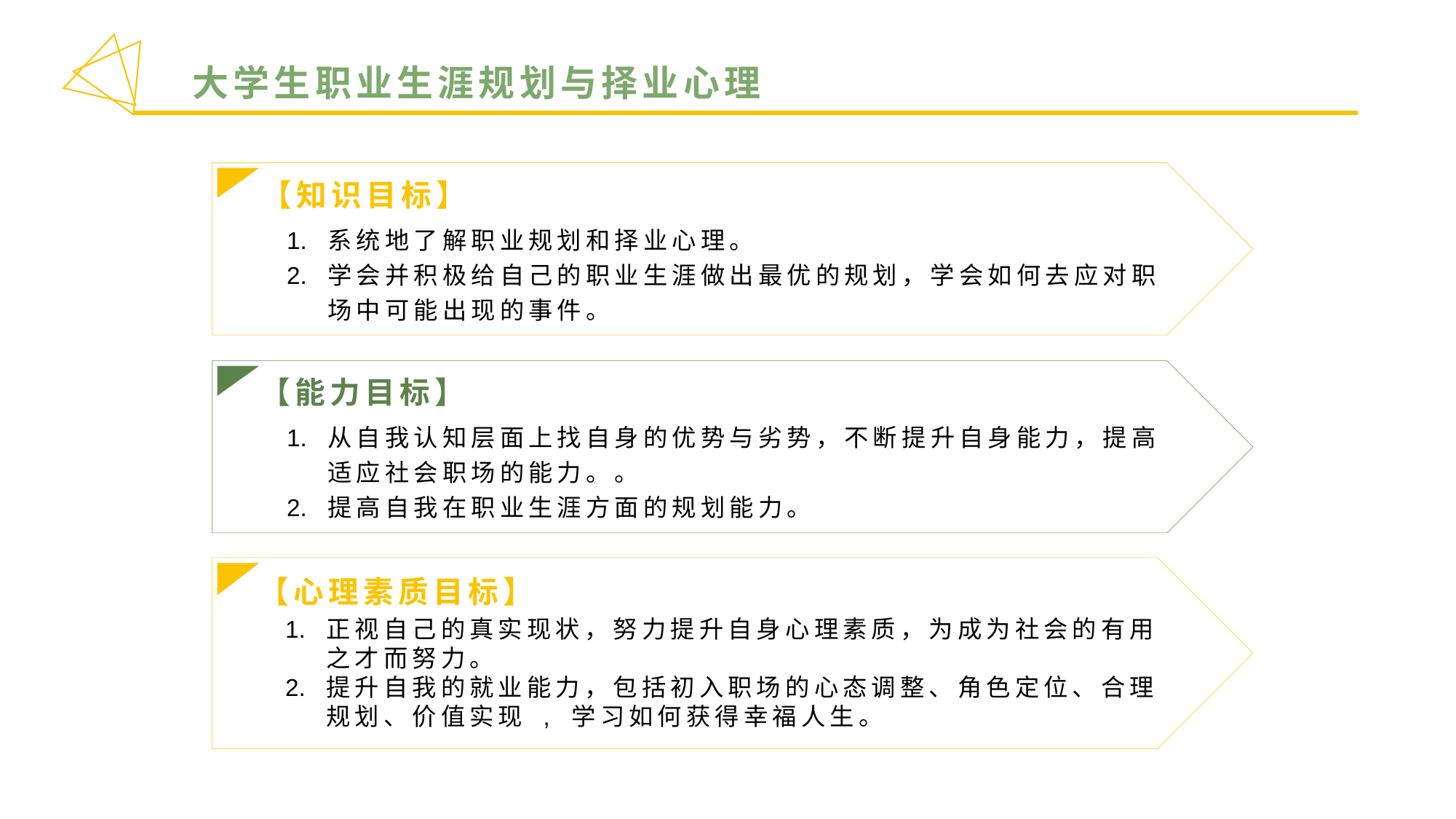

大学生职业生涯规划与择业心理

【知识目标】
系统地了解职业规划和择业心理。
学会并积极给自己的职业生涯做出最优的规划，学会如何去应对职场中可能出现的事件。

【能力目标】
从自我认知层面上找自身的优势与劣势，不断提升自身能力，提高适应社会职场的能力。。
提高自我在职业生涯方面的规划能力。

【心理素质目标】
正视自己的真实现状，努力提升自身心理素质，为成为社会的有用之才而努力。
提升自我的就业能力，包括初入职场的心态调整、角色定位、合理规划、价值实现 , 学习如何获得幸福人生。